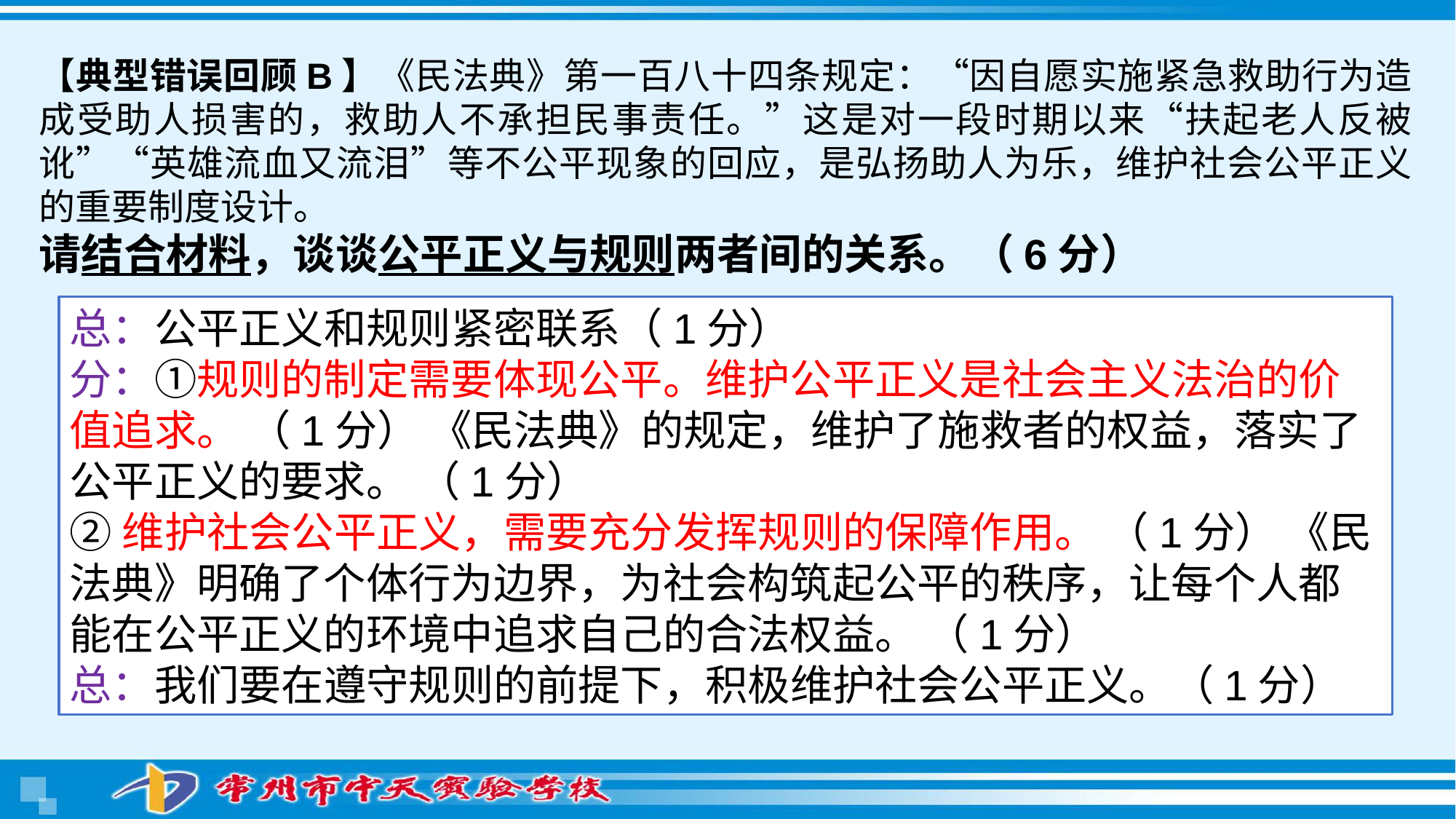

【典型错误回顾B】《民法典》第一百八十四条规定：“因自愿实施紧急救助行为造成受助人损害的，救助人不承担民事责任。”这是对一段时期以来“扶起老人反被讹”“英雄流血又流泪”等不公平现象的回应，是弘扬助人为乐，维护社会公平正义的重要制度设计。
请结合材料，谈谈公平正义与规则两者间的关系。（6分）
总：公平正义和规则紧密联系（1分）
分：①规则的制定需要体现公平。维护公平正义是社会主义法治的价值追求。 （1分） 《民法典》的规定，维护了施救者的权益，落实了公平正义的要求。 （1分）
②维护社会公平正义，需要充分发挥规则的保障作用。 （1分） 《民法典》明确了个体行为边界，为社会构筑起公平的秩序，让每个人都能在公平正义的环境中追求自己的合法权益。 （1分）
总：我们要在遵守规则的前提下，积极维护社会公平正义。（1分）